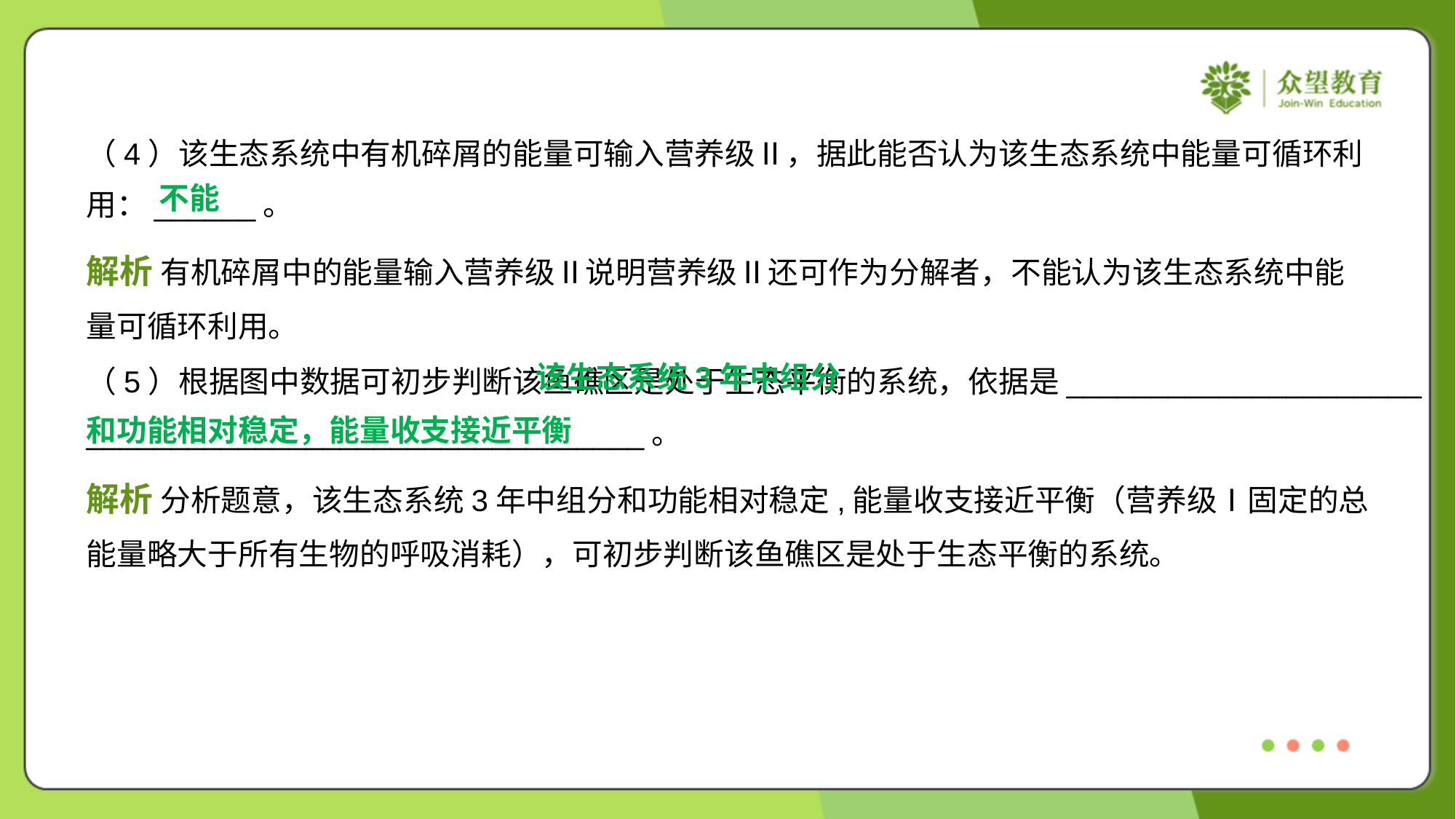

（4）该生态系统中有机碎屑的能量可输入营养级Ⅱ，据此能否认为该生态系统中能量可循环利
用：______。
不能
解析 有机碎屑中的能量输入营养级Ⅱ说明营养级Ⅱ还可作为分解者，不能认为该生态系统中能
量可循环利用。
                                                                该生态系统3年中组分
和功能相对稳定，能量收支接近平衡
（5）根据图中数据可初步判断该鱼礁区是处于生态平衡的系统，依据是_____________________
_________________________________。
解析 分析题意，该生态系统3年中组分和功能相对稳定,能量收支接近平衡（营养级Ⅰ固定的总
能量略大于所有生物的呼吸消耗），可初步判断该鱼礁区是处于生态平衡的系统。